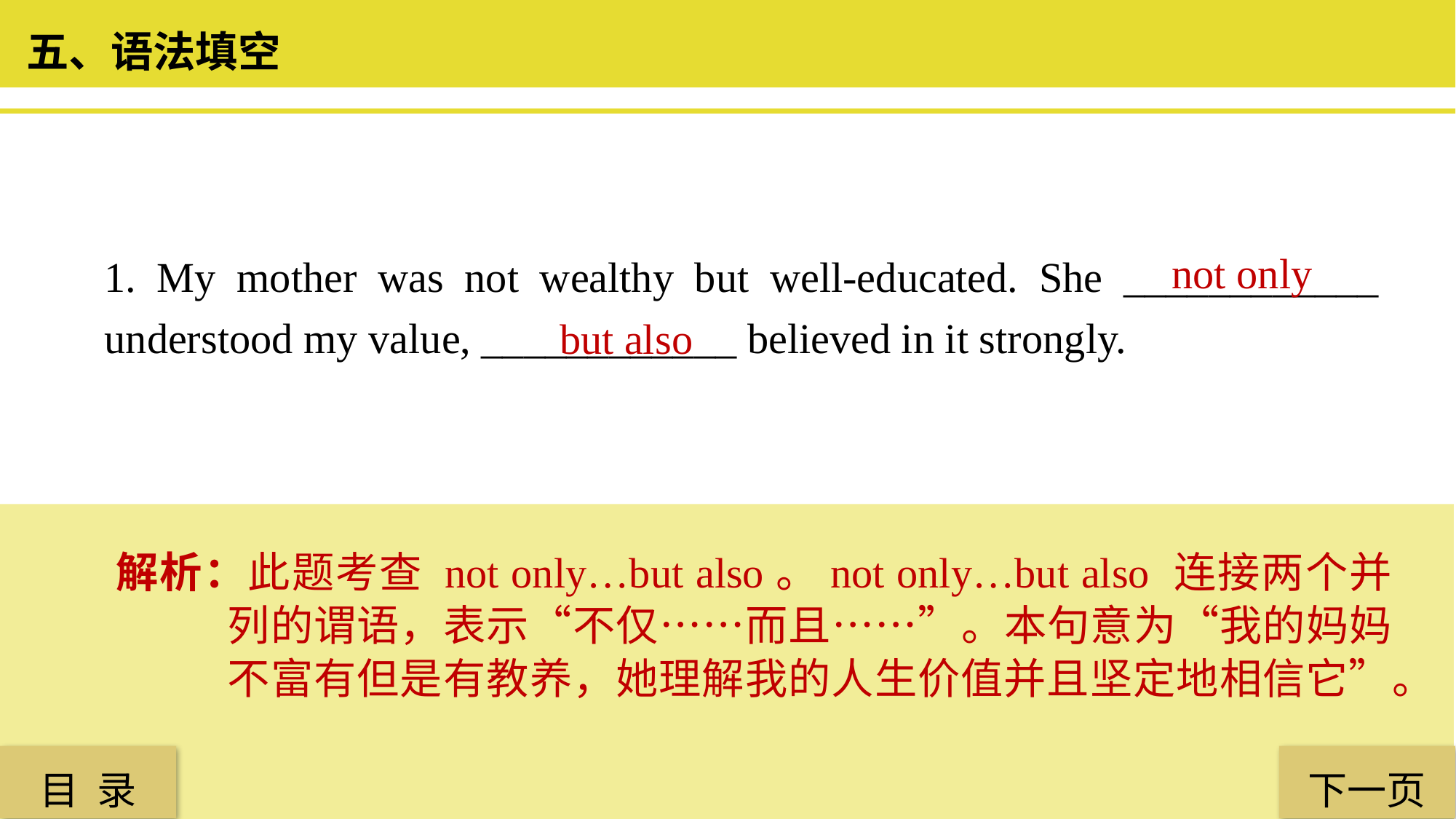

五、语法填空
1. My mother was not wealthy but well-educated. She ____________ understood my value, ____________ believed in it strongly.
 not only
 but also
解析：此题考查 not only…but also。not only…but also 连接两个并列的谓语，表示“不仅……而且……”。本句意为“我的妈妈不富有但是有教养，她理解我的人生价值并且坚定地相信它”。